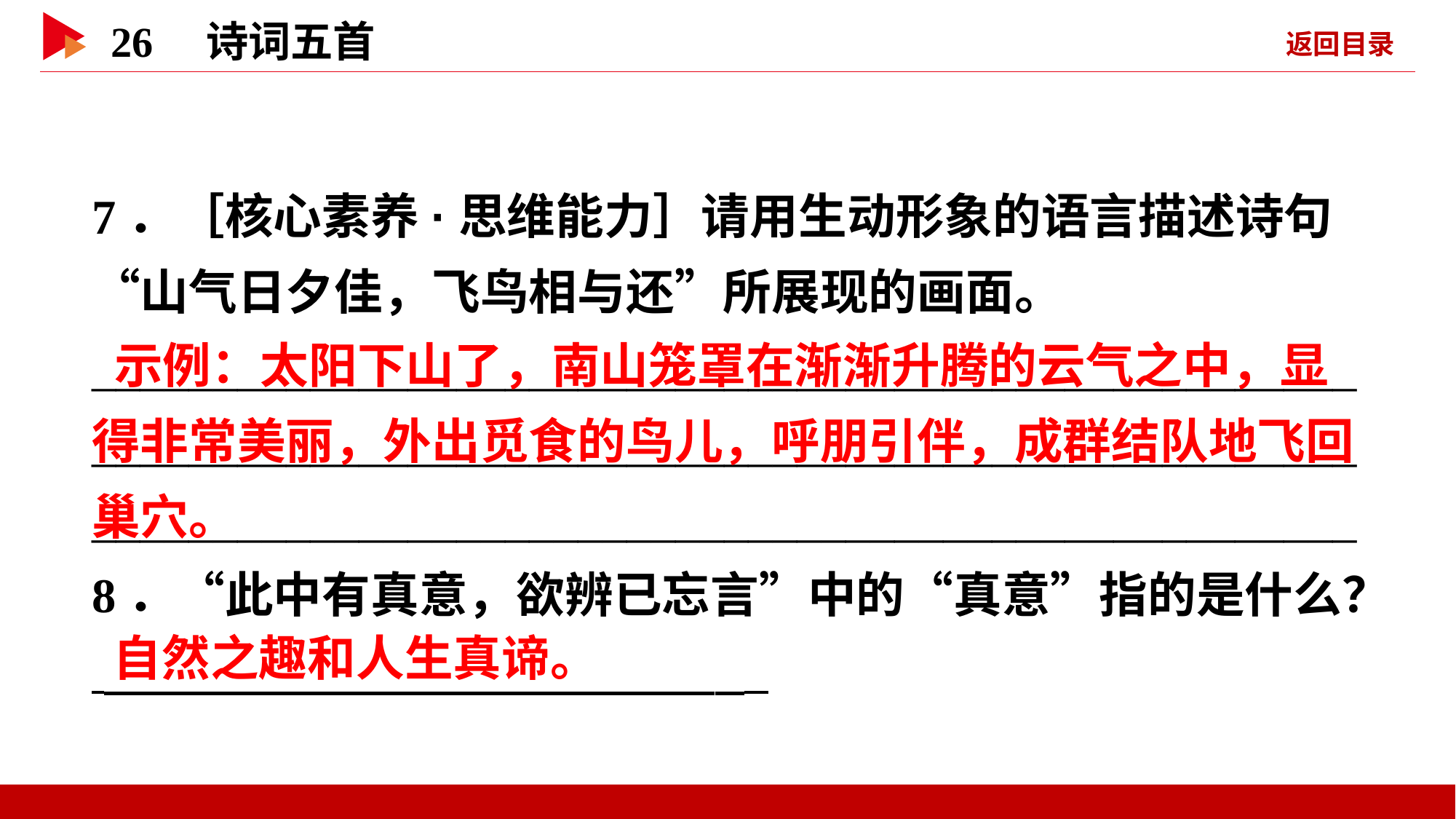

7．［核心素养·思维能力］请用生动形象的语言描述诗句“山气日夕佳，飞鸟相与还”所展现的画面。
____________________________________________________________________________________________________________________________________________________________
8．“此中有真意，欲辨已忘言”中的“真意”指的是什么？
                      _
 示例：太阳下山了，南山笼罩在渐渐升腾的云气之中，显得非常美丽，外出觅食的鸟儿，呼朋引伴，成群结队地飞回巢穴。
 自然之趣和人生真谛。